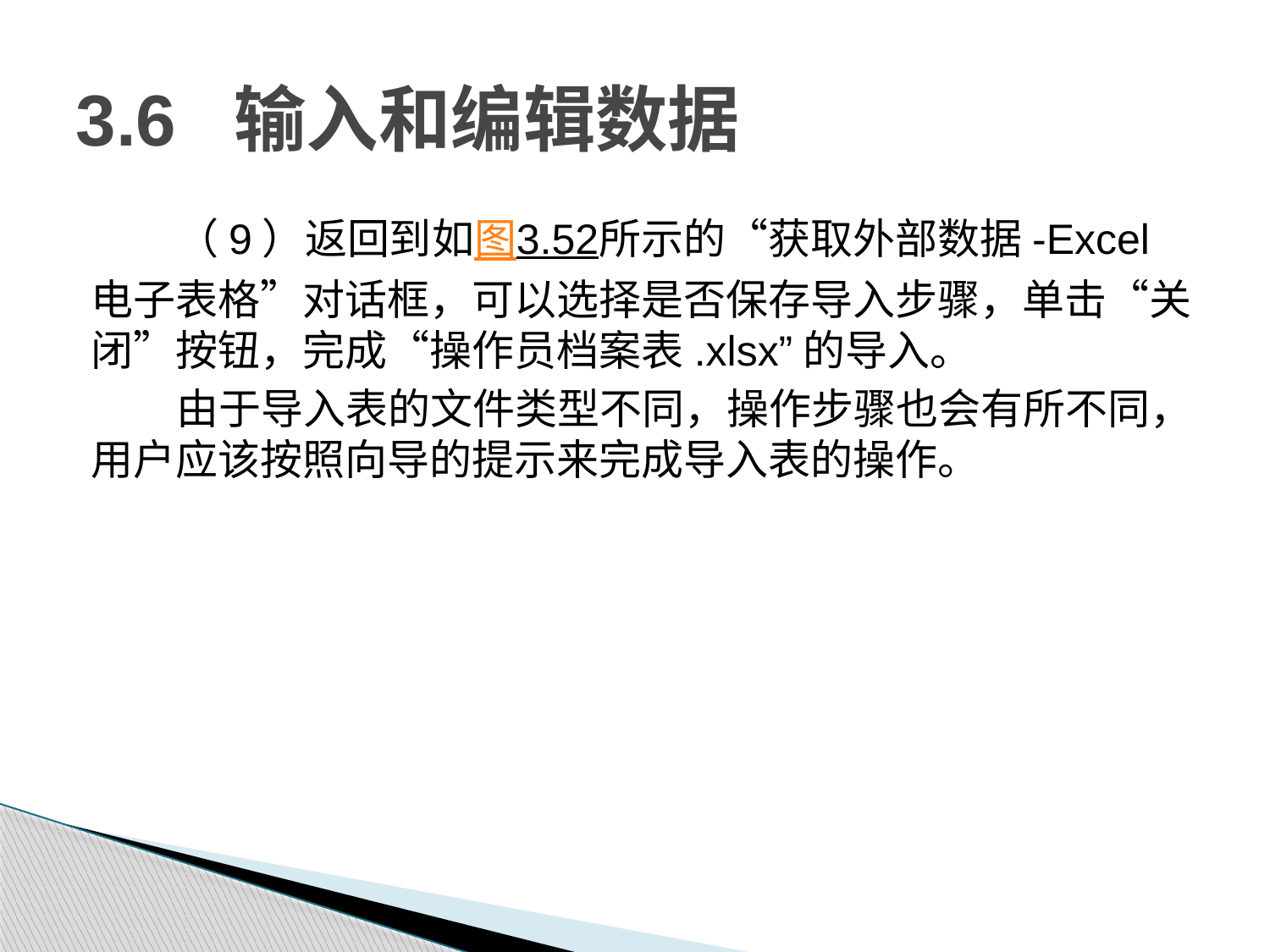

# 3.6  输入和编辑数据
（9）返回到如图3.52所示的“获取外部数据-Excel电子表格”对话框，可以选择是否保存导入步骤，单击“关闭”按钮，完成“操作员档案表.xlsx”的导入。
由于导入表的文件类型不同，操作步骤也会有所不同，用户应该按照向导的提示来完成导入表的操作。